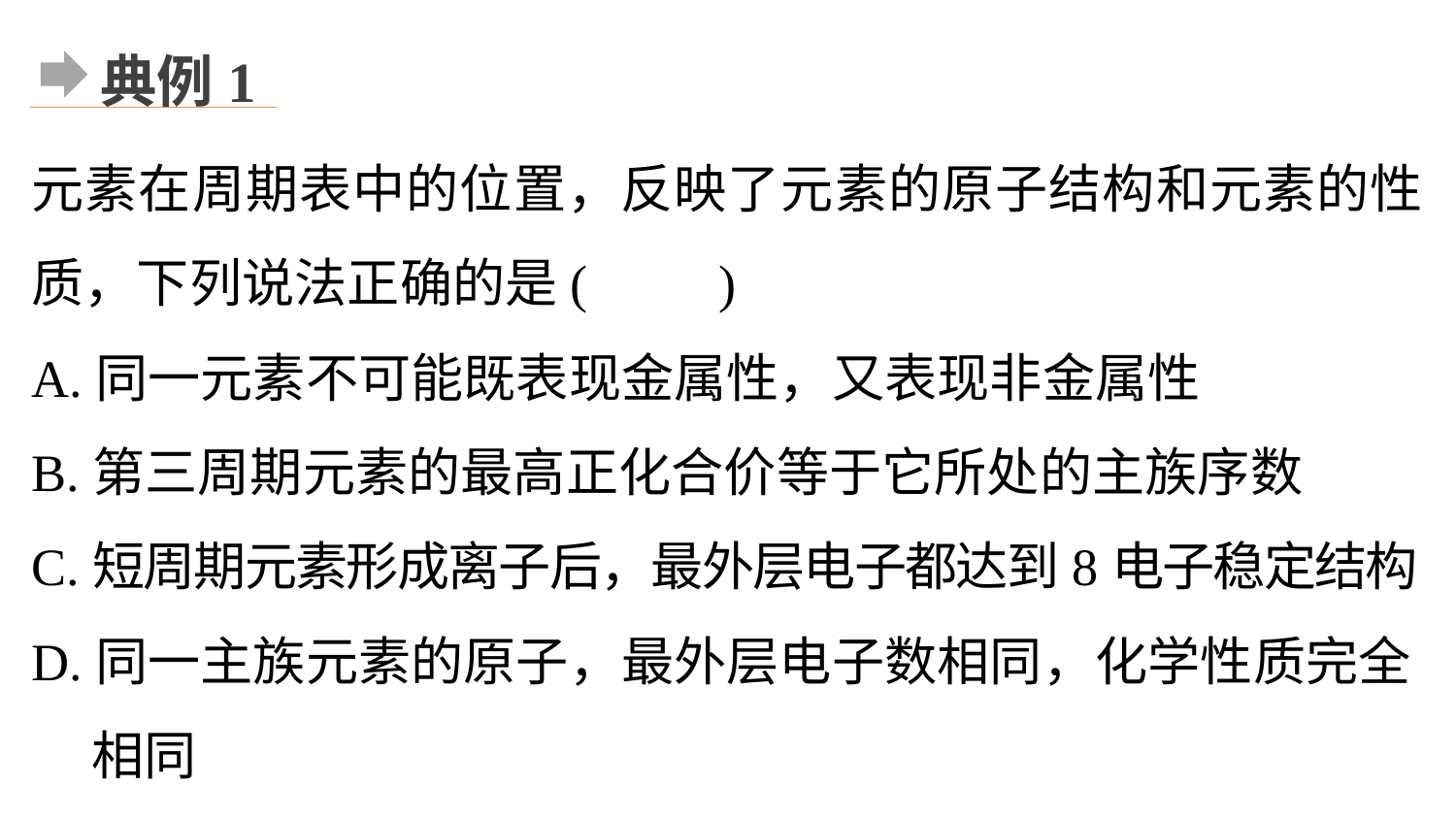

典例1

元素在周期表中的位置，反映了元素的原子结构和元素的性质，下列说法正确的是(　　)
A.同一元素不可能既表现金属性，又表现非金属性
B.第三周期元素的最高正化合价等于它所处的主族序数
C.短周期元素形成离子后，最外层电子都达到8电子稳定结构
D.同一主族元素的原子，最外层电子数相同，化学性质完全
    相同